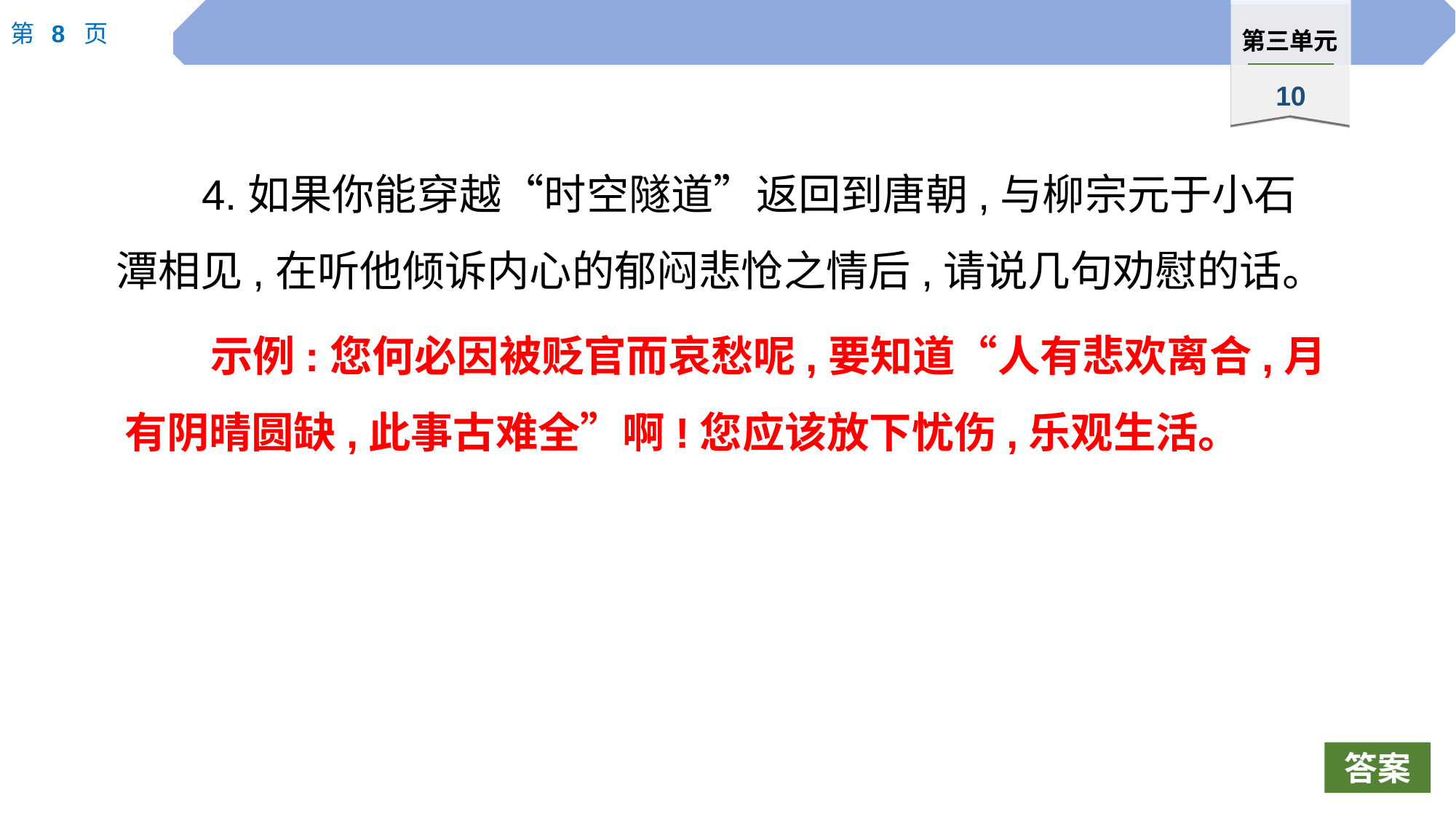

4.如果你能穿越“时空隧道”返回到唐朝,与柳宗元于小石潭相见,在听他倾诉内心的郁闷悲怆之情后,请说几句劝慰的话。

示例:您何必因被贬官而哀愁呢,要知道“人有悲欢离合,月有阴晴圆缺,此事古难全”啊!您应该放下忧伤,乐观生活。
答案